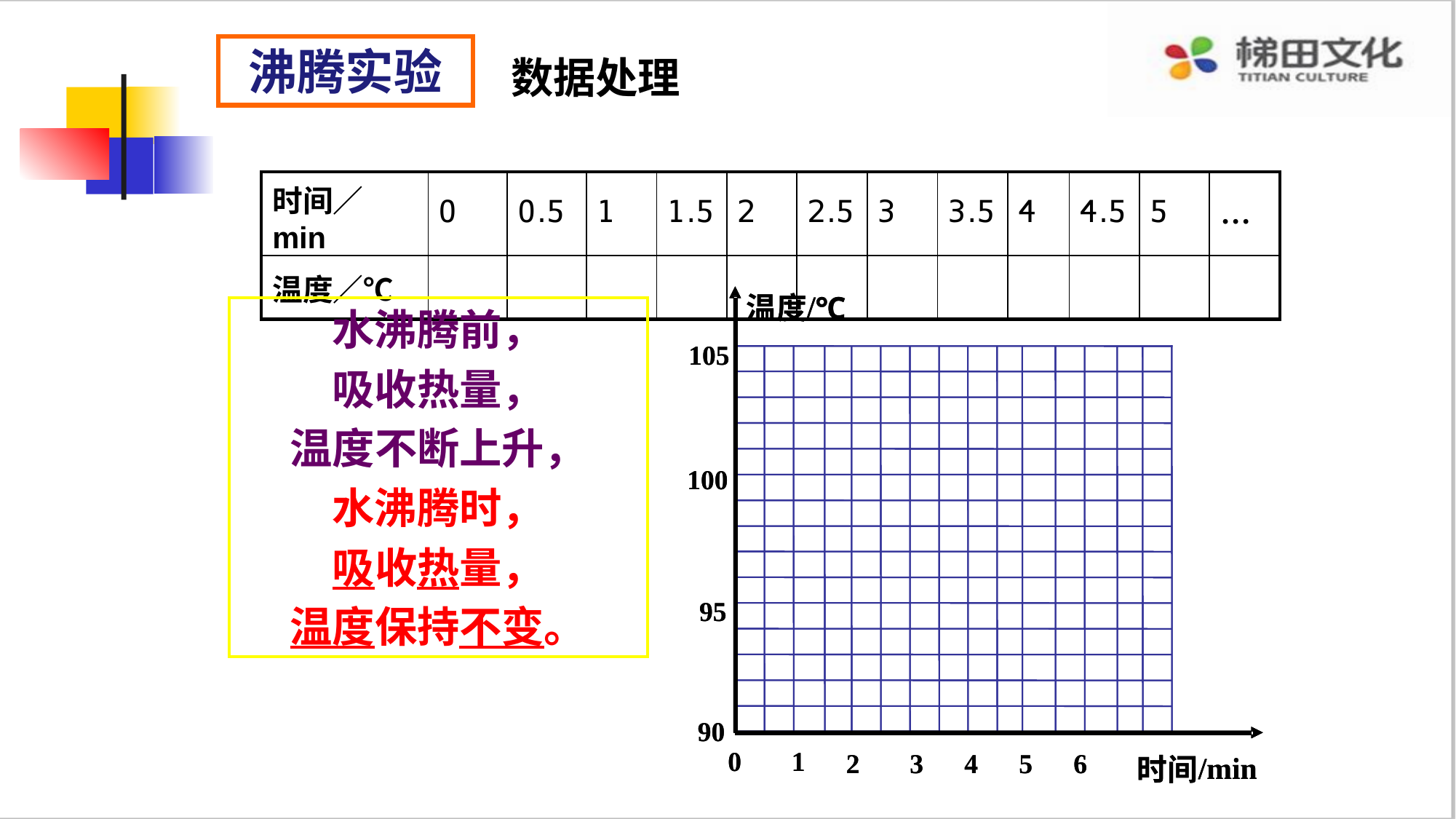

沸腾实验
数据处理
| 时间／min | 0 | 0.5 | 1 | 1.5 | 2 | 2.5 | 3 | 3.5 | 4 | 4.5 | 5 | … |
| --- | --- | --- | --- | --- | --- | --- | --- | --- | --- | --- | --- | --- |
| 温度／℃ |  |  |  |  |  |  |  |  |  |  |  |  |

/
/
温度
温度
℃
℃
105
105

100
100

95
95

90
90

0
0
1
1
2
2
3
3
4
4
5
5
6
6
/min
/min
时间
时间
水沸腾前，
吸收热量，
温度不断上升，
水沸腾时，
吸收热量，
温度保持不变。